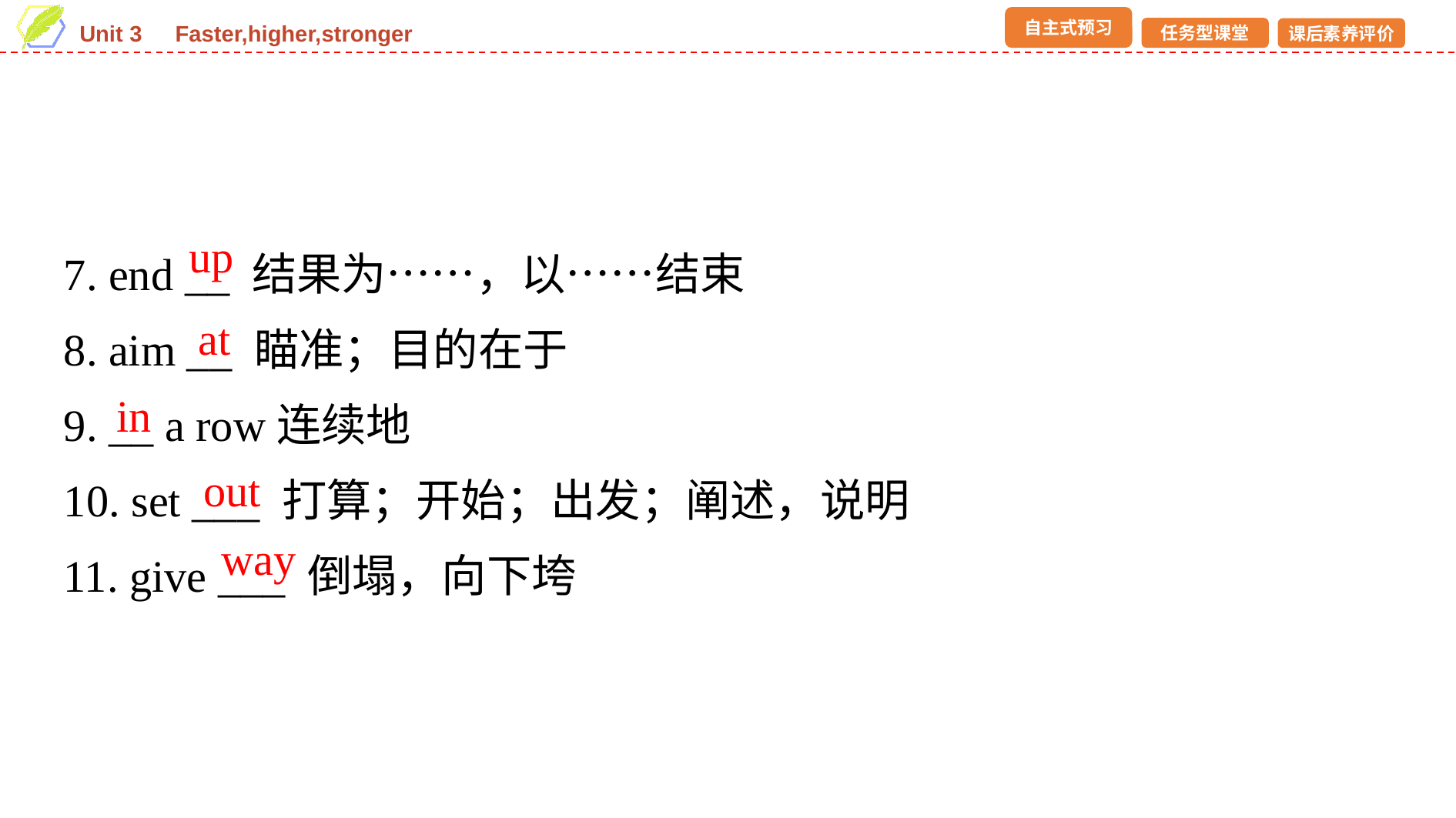

7. end __ 结果为……，以……结束
8. aim __ 瞄准；目的在于
9. __ a row连续地
10. set ___ 打算；开始；出发；阐述，说明
11. give ___ 倒塌，向下垮
up
at
in
out
way